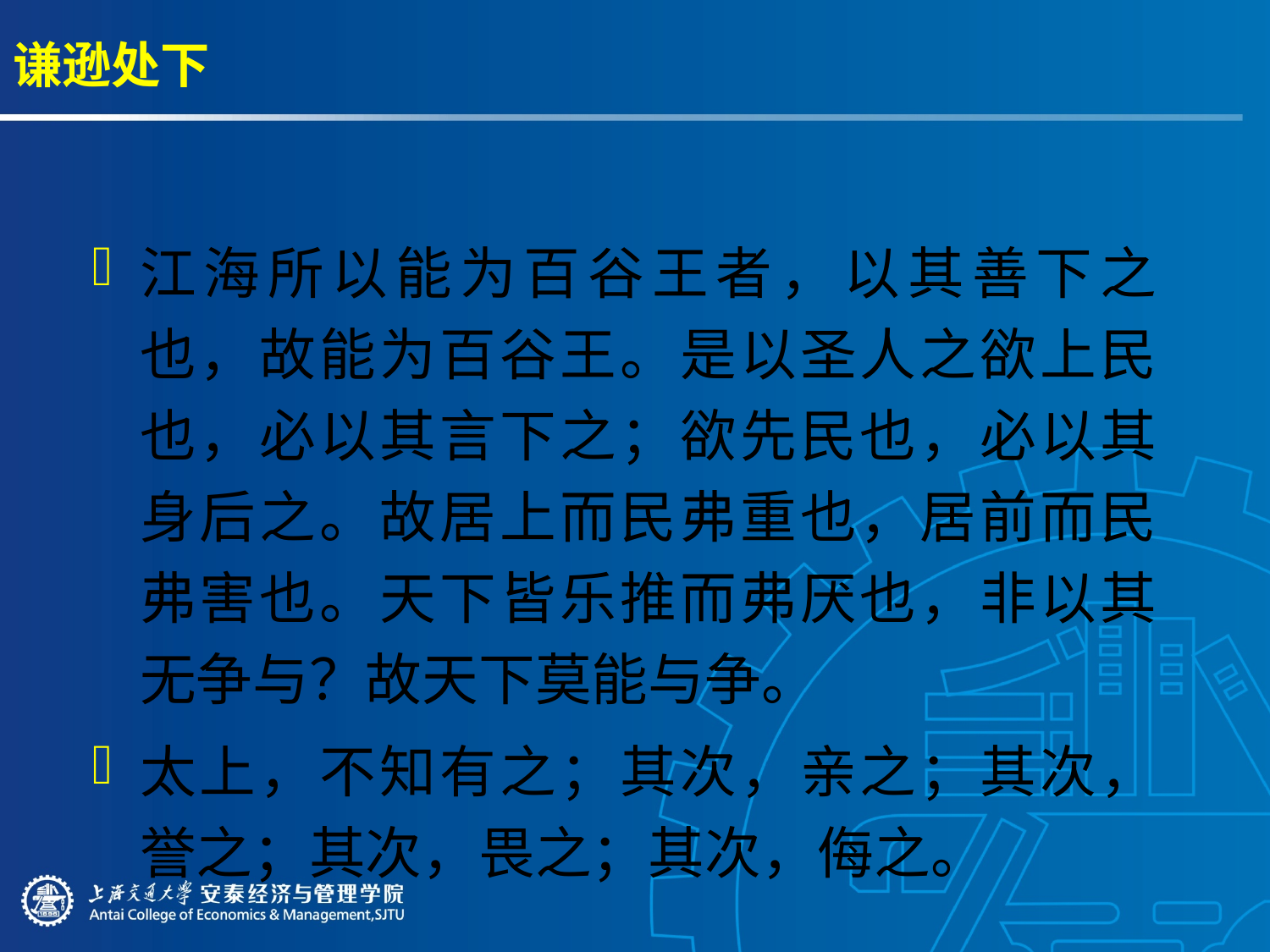

# 谦逊处下
江海所以能为百谷王者，以其善下之也，故能为百谷王。是以圣人之欲上民也，必以其言下之；欲先民也，必以其身后之。故居上而民弗重也，居前而民弗害也。天下皆乐推而弗厌也，非以其无争与？故天下莫能与争。
太上，不知有之；其次，亲之；其次，誉之；其次，畏之；其次，侮之。